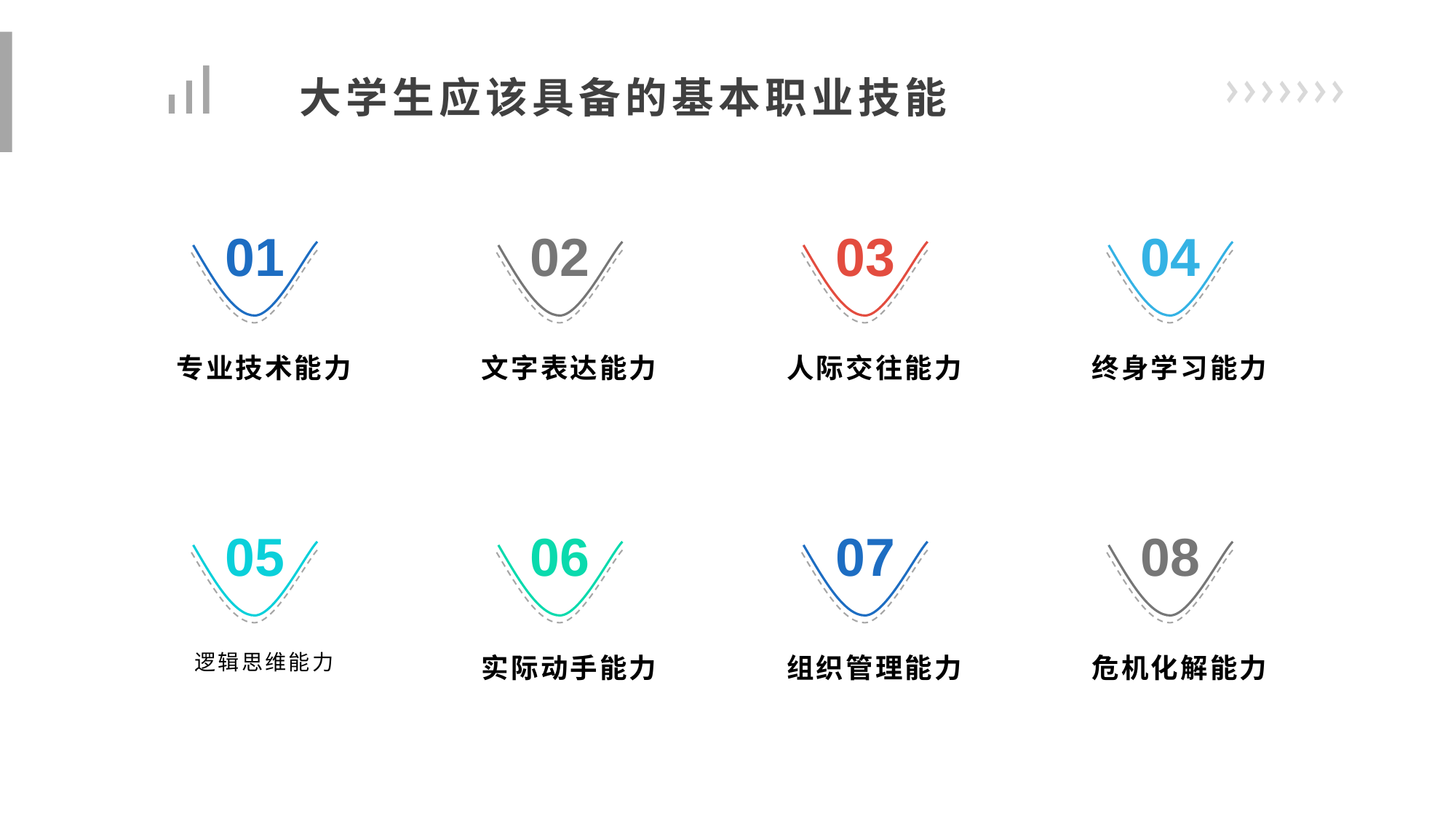

大学生应该具备的基本职业技能

01
02
03
04

文字表达能力
人际交往能力
终身学习能力
专业技术能力
05
06
07
08

逻辑思维能力
实际动手能力
组织管理能力
危机化解能力